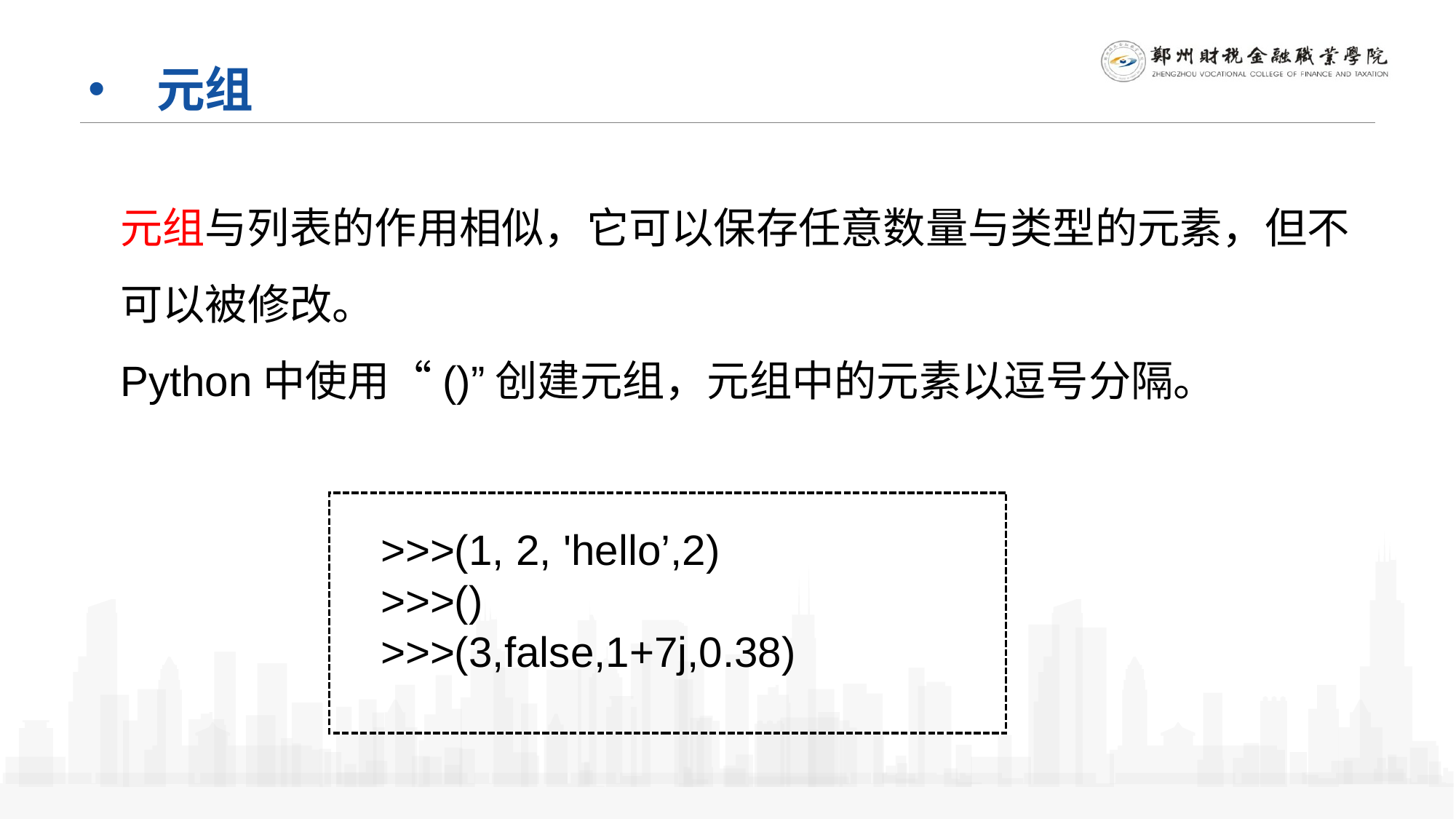

元组
元组与列表的作用相似，它可以保存任意数量与类型的元素，但不可以被修改。
Python中使用“()”创建元组，元组中的元素以逗号分隔。

>>>(1, 2, 'hello’,2)
>>>()
>>>(3,false,1+7j,0.38)